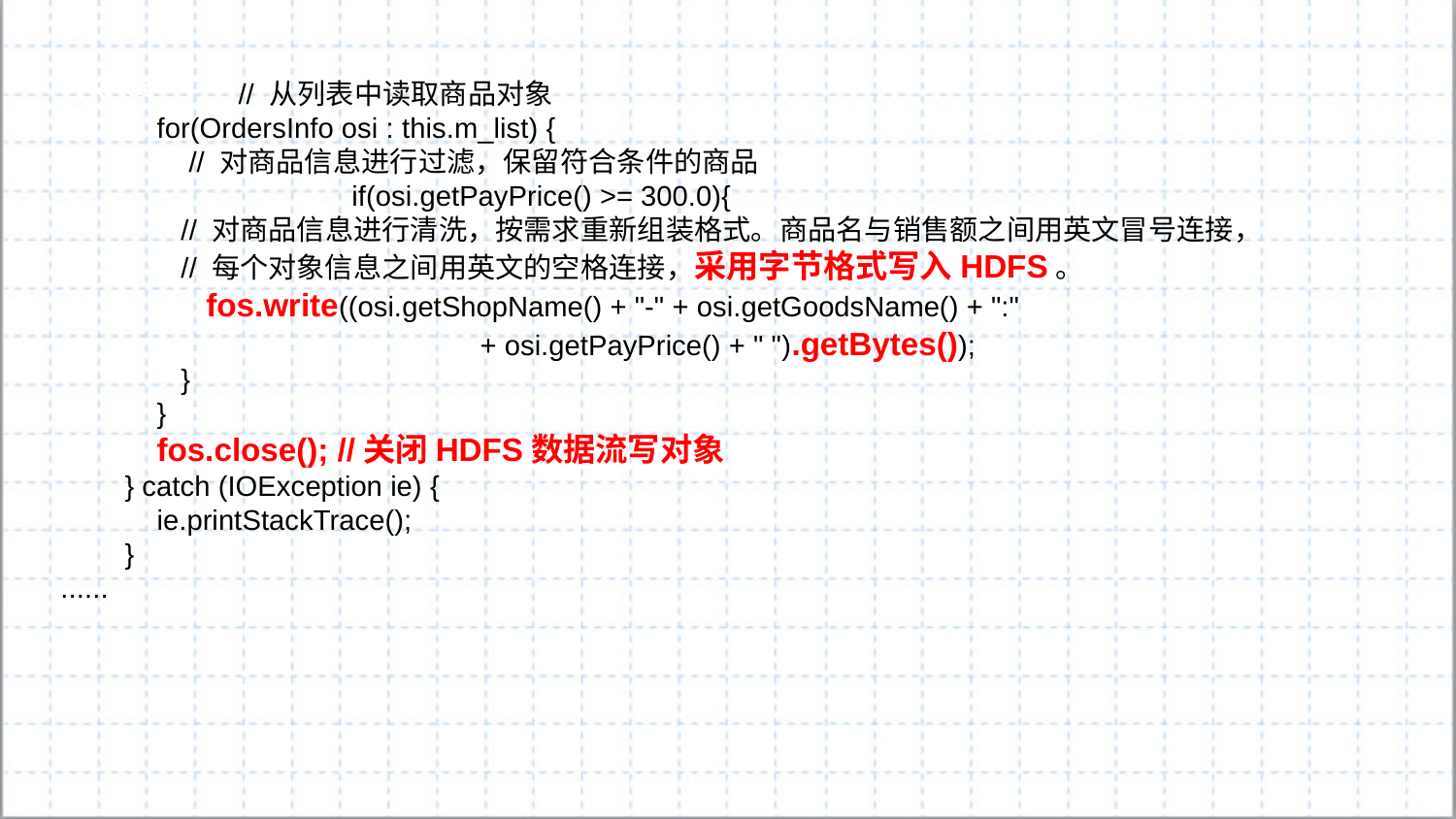

// 从列表中读取商品对象
            for(OrdersInfo osi : this.m_list) {
                // 对商品信息进行过滤，保留符合条件的商品
		if(osi.getPayPrice() >= 300.0){
               // 对商品信息进行清洗，按需求重新组装格式。商品名与销售额之间用英文冒号连接，
               // 每个对象信息之间用英文的空格连接，采用字节格式写入HDFS。
                	fos.write((osi.getShopName() + "-" + osi.getGoodsName() + ":"
		                + osi.getPayPrice() + " ").getBytes());
               }
            }
            fos.close(); //关闭HDFS数据流写对象
        } catch (IOException ie) {
            ie.printStackTrace();
        }
......